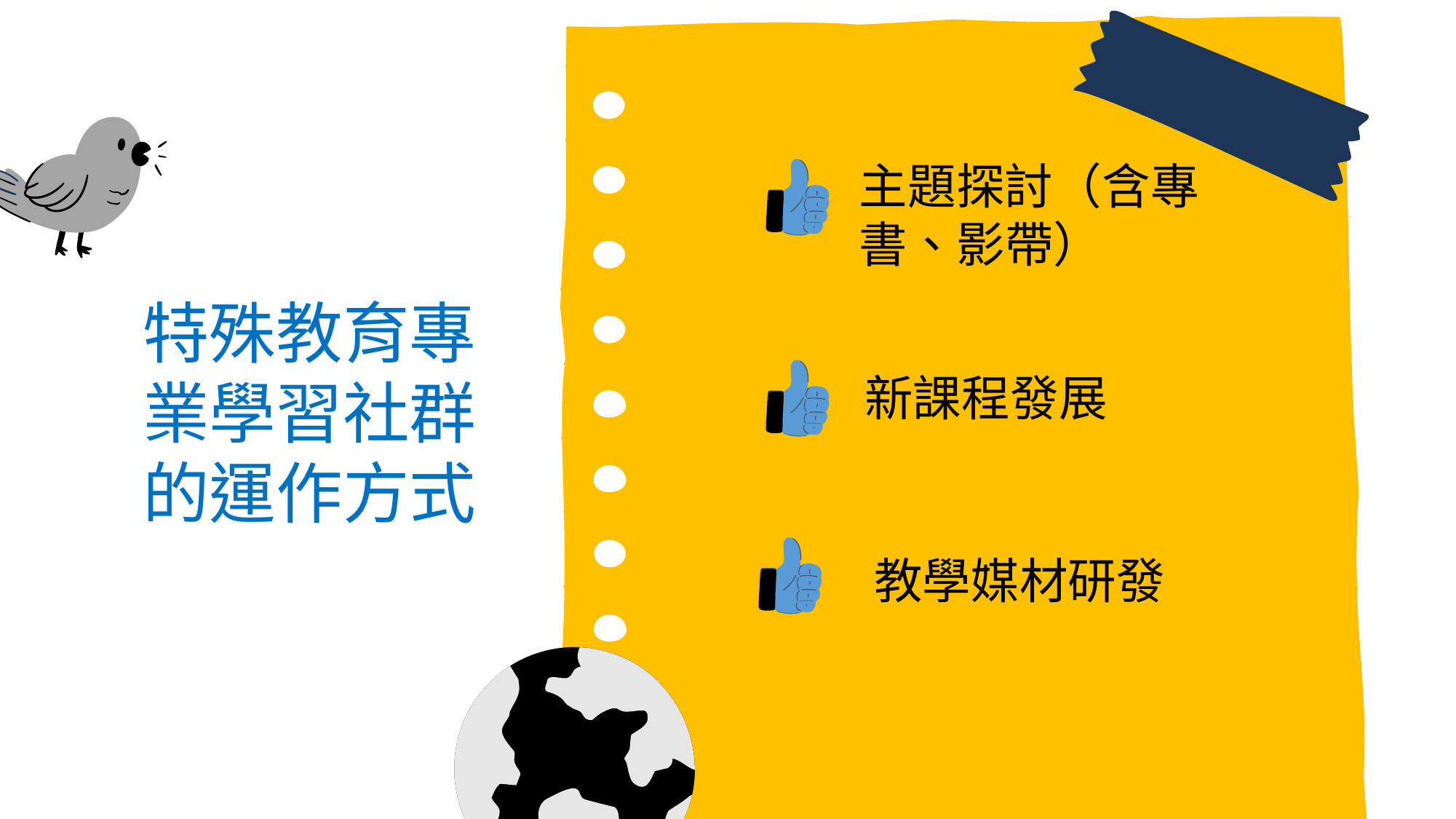

主題探討（含專書、影帶）

特殊教育專業學習社群的運作方式

新課程發展

教學媒材研發